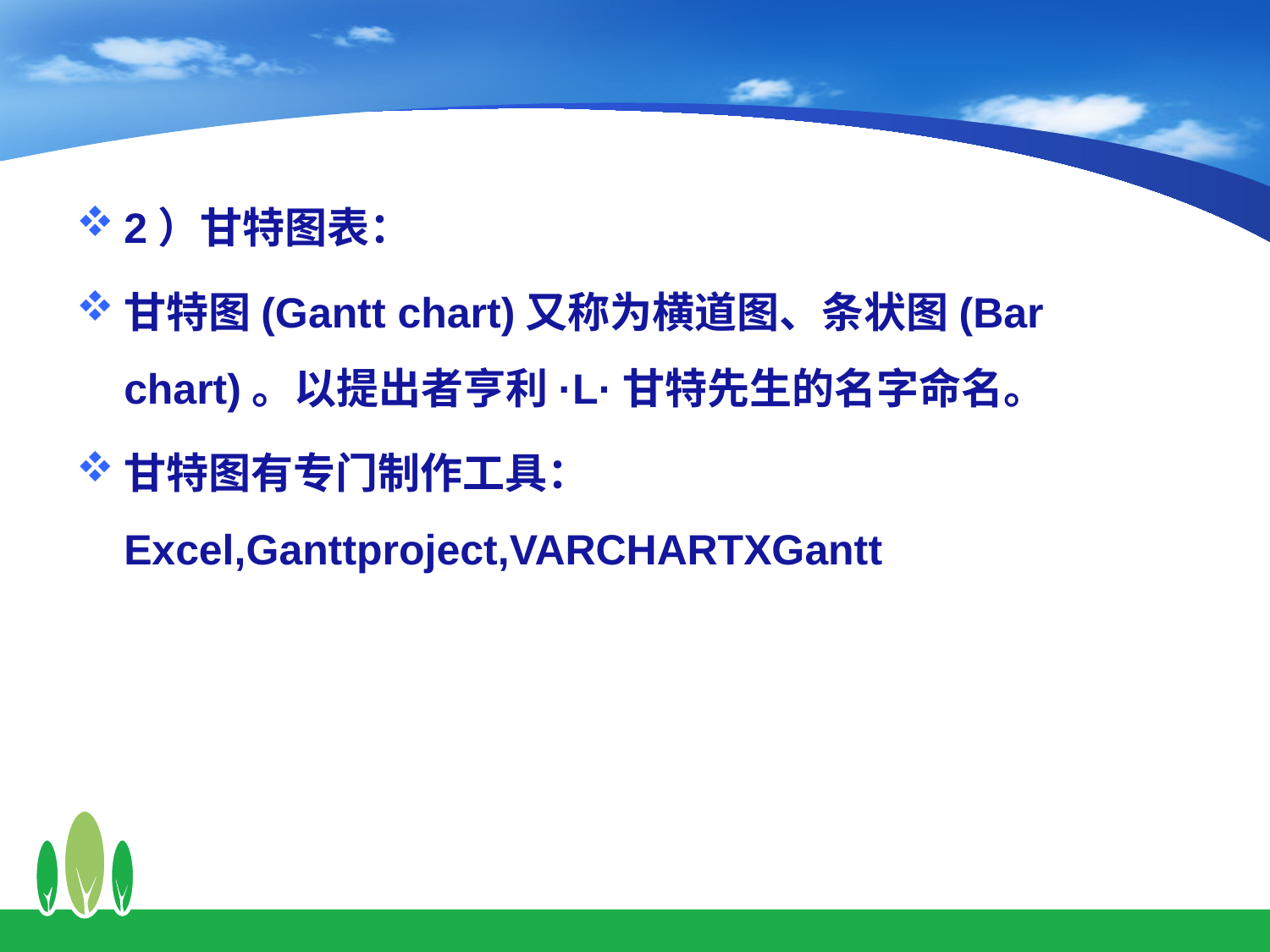

2）甘特图表：
甘特图(Gantt chart)又称为横道图、条状图(Bar chart)。以提出者亨利·L·甘特先生的名字命名。
甘特图有专门制作工具：Excel,Ganttproject,VARCHARTXGantt

11